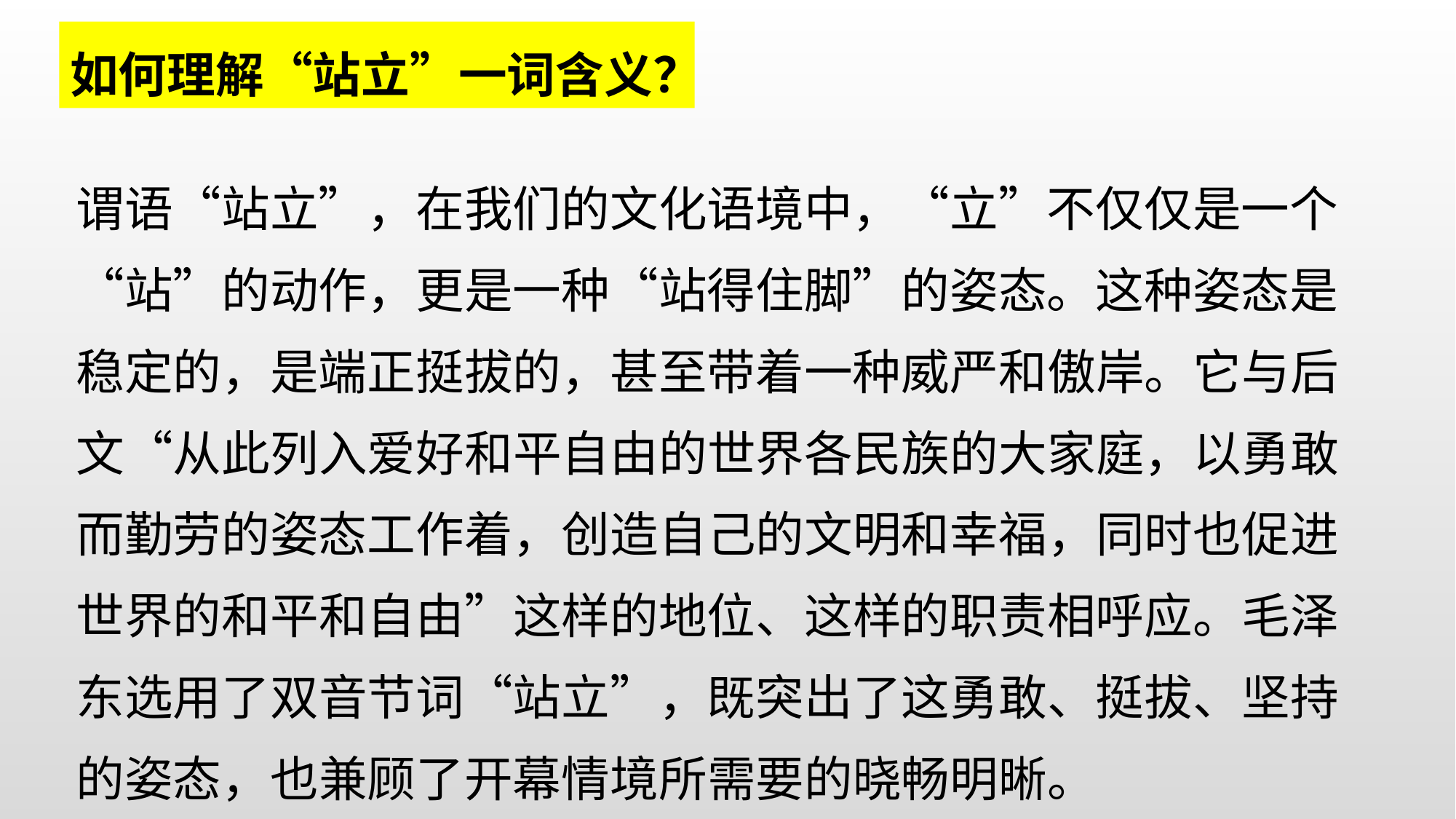

如何理解“站立”一词含义？
谓语“站立”，在我们的文化语境中，“立”不仅仅是一个“站”的动作，更是一种“站得住脚”的姿态。这种姿态是稳定的，是端正挺拔的，甚至带着一种威严和傲岸。它与后文“从此列入爱好和平自由的世界各民族的大家庭，以勇敢而勤劳的姿态工作着，创造自己的文明和幸福，同时也促进世界的和平和自由”这样的地位、这样的职责相呼应。毛泽东选用了双音节词“站立”，既突出了这勇敢、挺拔、坚持的姿态，也兼顾了开幕情境所需要的晓畅明晰。